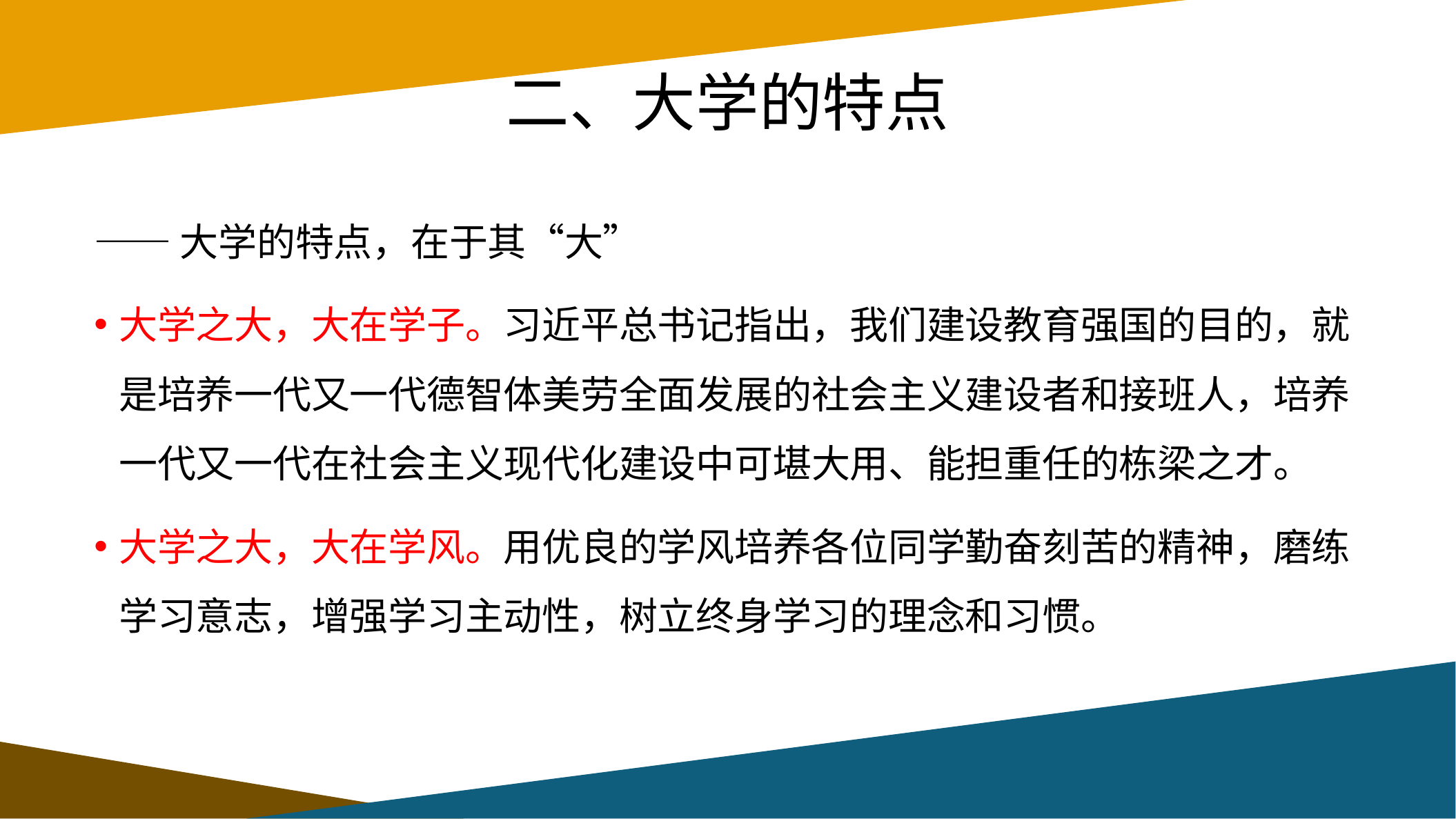

# 二、大学的特点
——大学的特点，在于其“大”
大学之大，大在学子。习近平总书记指出，我们建设教育强国的目的，就是培养一代又一代德智体美劳全面发展的社会主义建设者和接班人，培养一代又一代在社会主义现代化建设中可堪大用、能担重任的栋梁之才。
大学之大，大在学风。用优良的学风培养各位同学勤奋刻苦的精神，磨练学习意志，增强学习主动性，树立终身学习的理念和习惯。